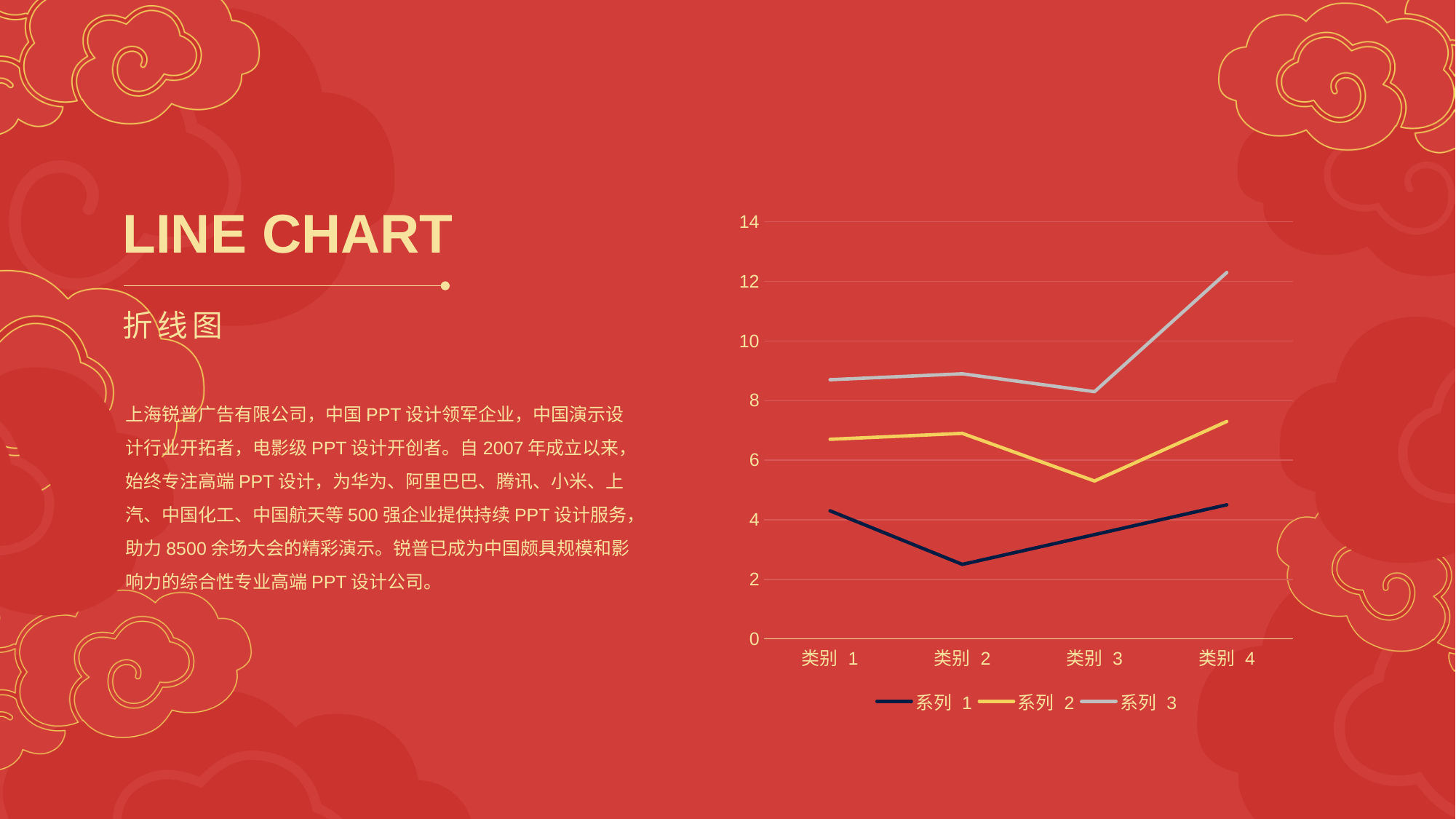

LINE CHART
折线图

### Chart

| Category | 系列 1 | 系列 2 | 系列 3 |
|---|---|---|---|
| 类别 1 | 4.3 | 2.4 | 2.0 |
| 类别 2 | 2.5 | 4.4 | 2.0 |
| 类别 3 | 3.5 | 1.8 | 3.0 |
| 类别 4 | 4.5 | 2.8 | 5.0 |
上海锐普广告有限公司，中国PPT设计领军企业，中国演示设计行业开拓者，电影级PPT设计开创者。自2007年成立以来，始终专注高端PPT设计，为华为、阿里巴巴、腾讯、小米、上汽、中国化工、中国航天等500强企业提供持续PPT设计服务，助力8500余场大会的精彩演示。锐普已成为中国颇具规模和影响力的综合性专业高端PPT设计公司。